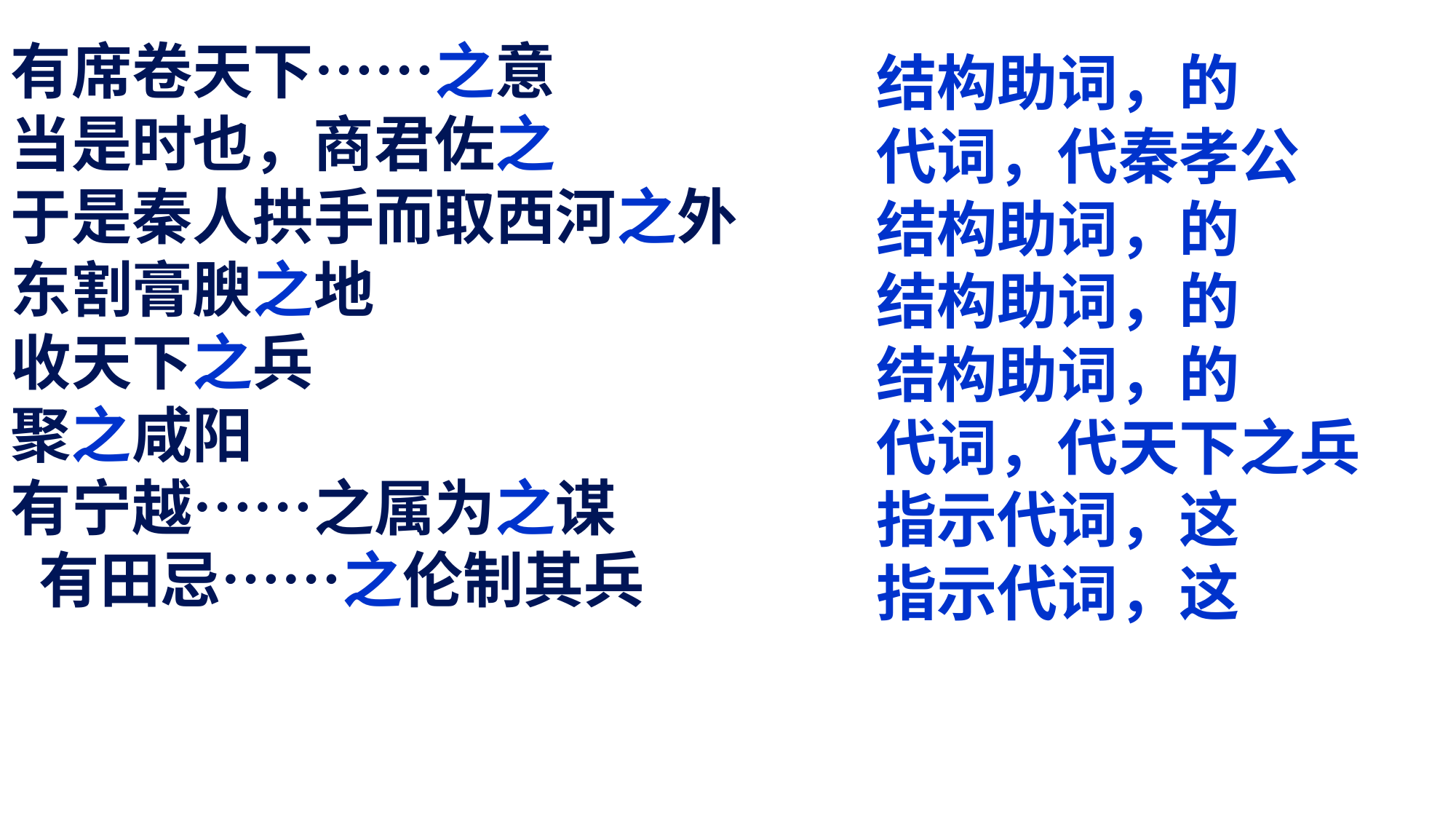

有席卷天下……之意
当是时也，商君佐之
于是秦人拱手而取西河之外
东割膏腴之地
收天下之兵
聚之咸阳
有宁越……之属为之谋
 有田忌……之伦制其兵
结构助词，的
代词，代秦孝公
结构助词，的
结构助词，的
结构助词，的
代词，代天下之兵
指示代词，这
指示代词，这